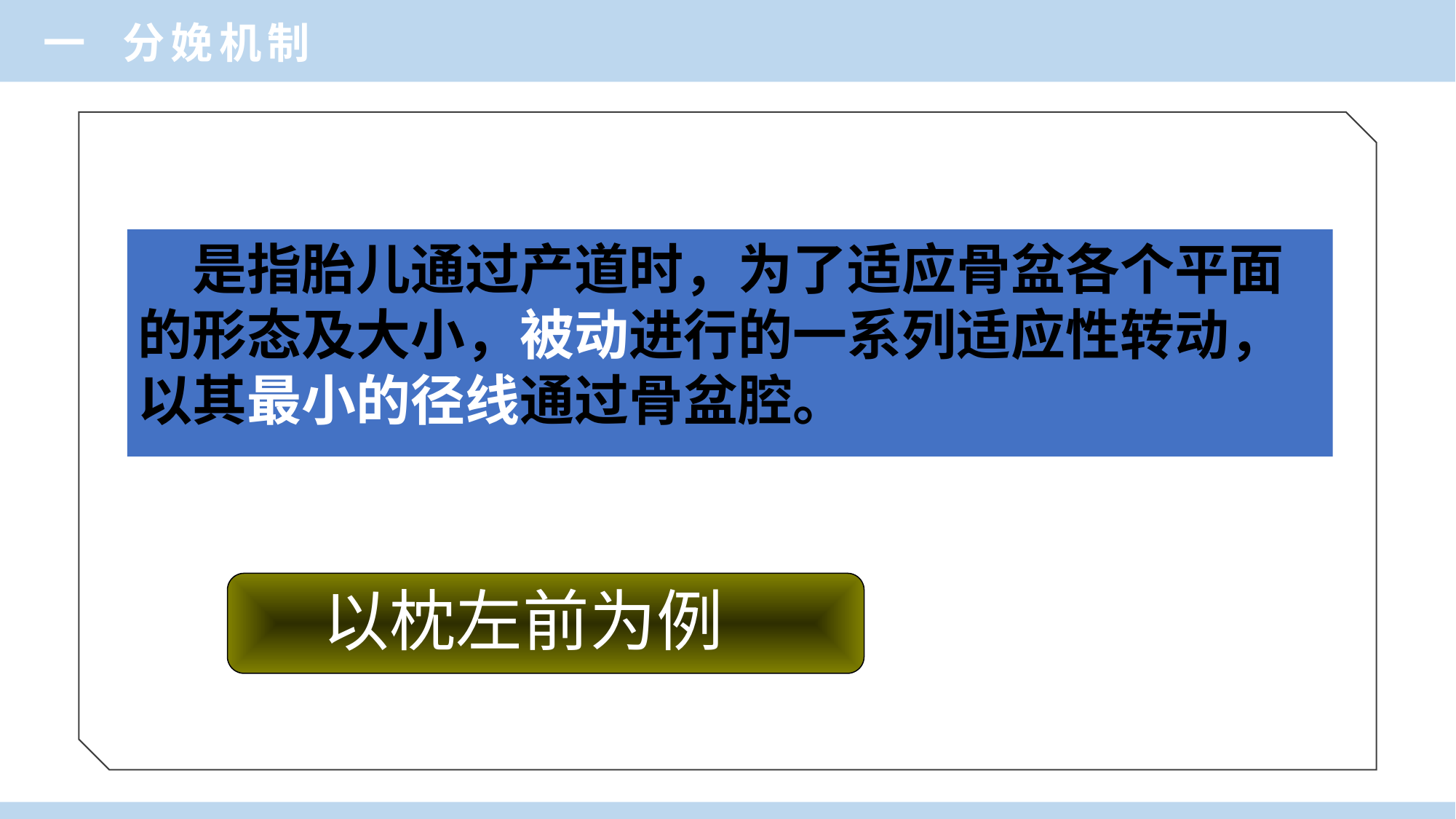

一  分娩机制

    是指胎儿通过产道时，为了适应骨盆各个平面的形态及大小，被动进行的一系列适应性转动，以其最小的径线通过骨盆腔。

以枕左前为例